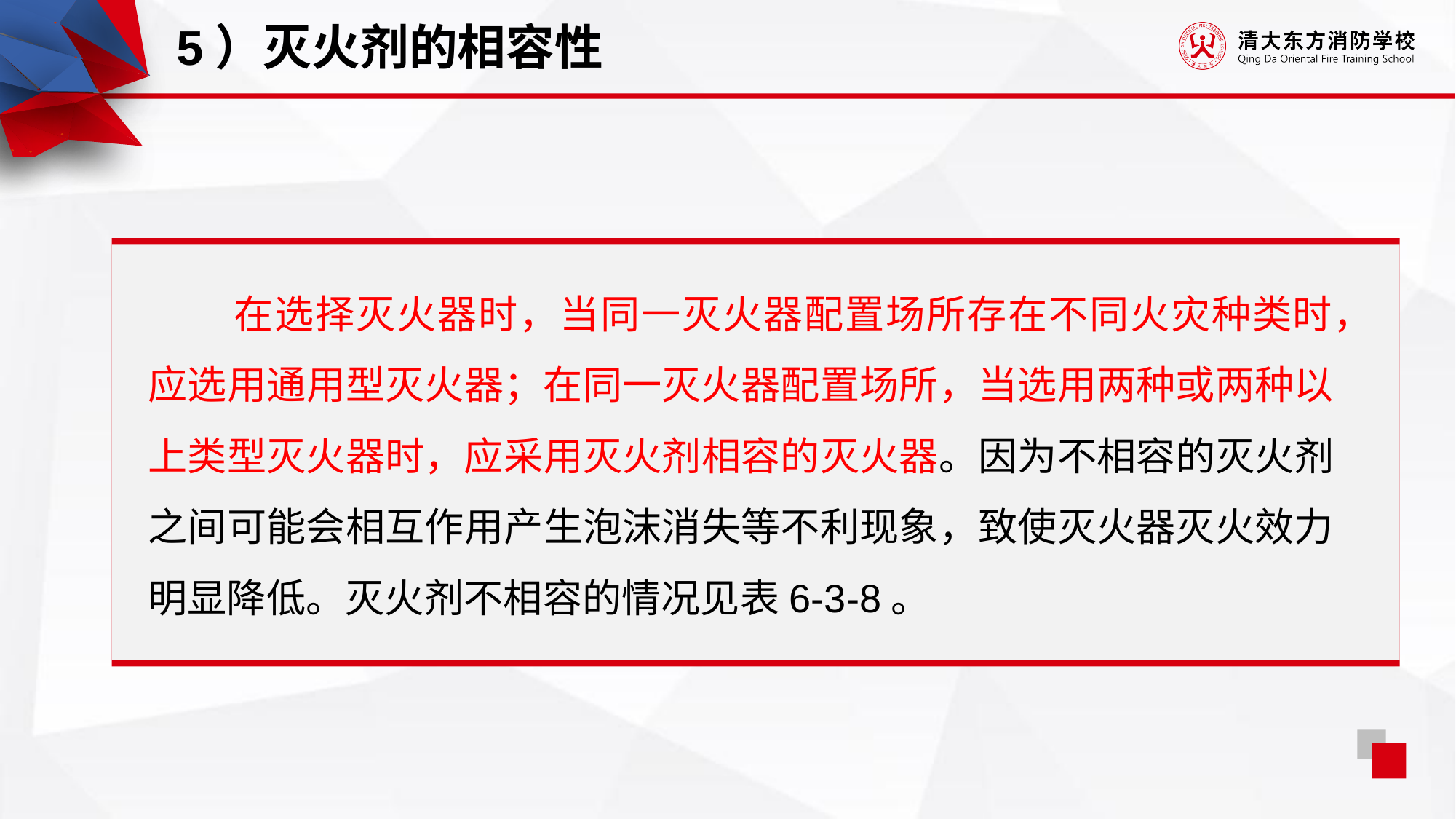

5）灭火剂的相容性

在选择灭火器时，当同一灭火器配置场所存在不同火灾种类时，应选用通用型灭火器；在同一灭火器配置场所，当选用两种或两种以上类型灭火器时，应采用灭火剂相容的灭火器。因为不相容的灭火剂之间可能会相互作用产生泡沫消失等不利现象，致使灭火器灭火效力明显降低。灭火剂不相容的情况见表6-3-8。